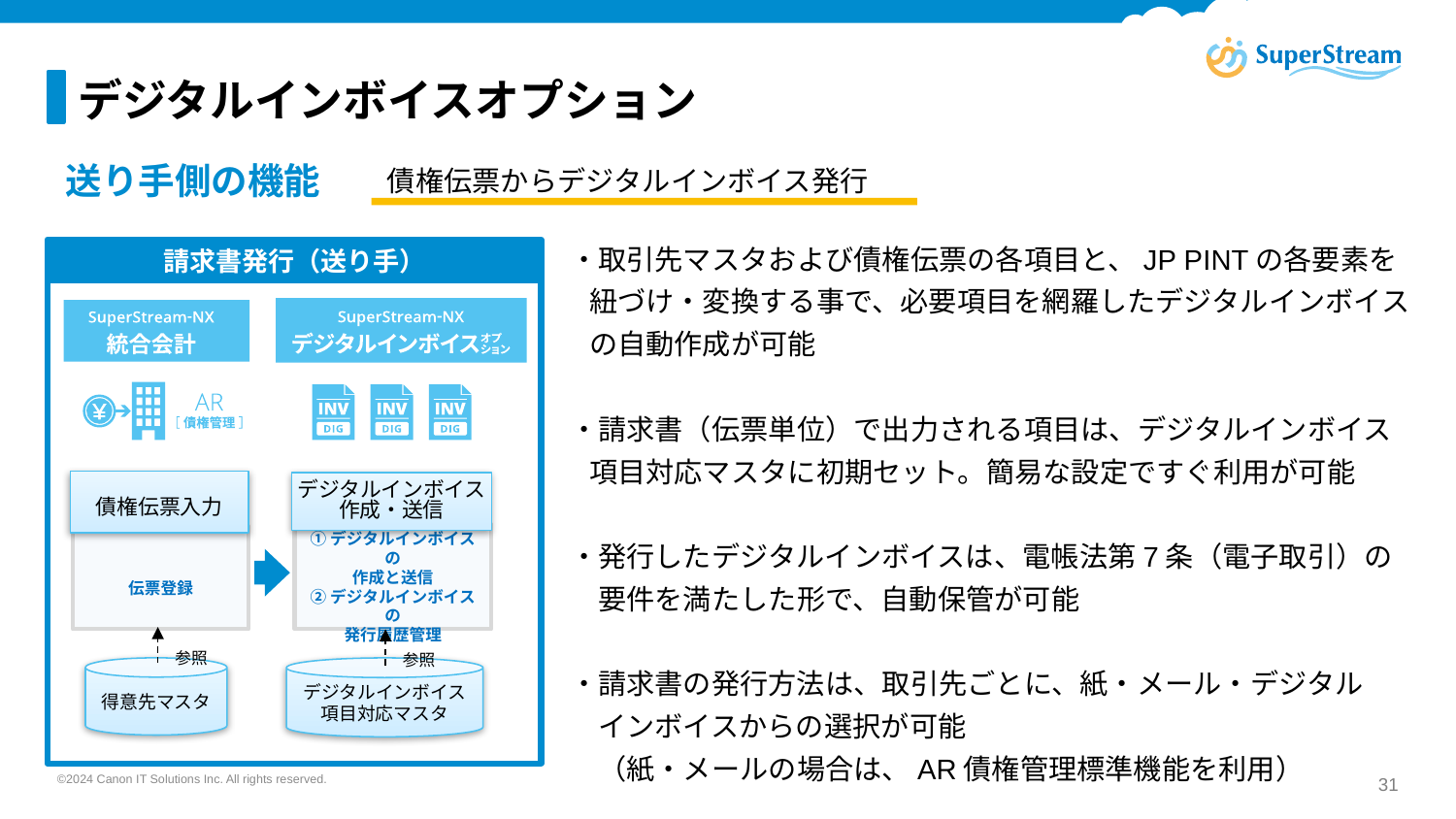

デジタルインボイスオプション

債権伝票からデジタルインボイス発行
送り手側の機能

・取引先マスタおよび債権伝票の各項目と、JP PINTの各要素を
  紐づけ・変換する事で、必要項目を網羅したデジタルインボイス
  の自動作成が可能

・請求書（伝票単位）で出力される項目は、デジタルインボイス
  項目対応マスタに初期セット。簡易な設定ですぐ利用が可能

・発行したデジタルインボイスは、電帳法第7条（電子取引）の
　要件を満たした形で、自動保管が可能

・請求書の発行方法は、取引先ごとに、紙・メール・デジタル
　インボイスからの選択が可能
　（紙・メールの場合は、AR債権管理標準機能を利用）

請求書発行（送り手）

債権伝票入力
デジタルインボイス作成・送信

①デジタルインボイスの
作成と送信
②デジタルインボイスの
発行履歴管理

伝票登録

参照
参照
得意先マスタ
デジタルインボイス項目対応マスタ
©2024 Canon IT Solutions Inc. All rights reserved.
31